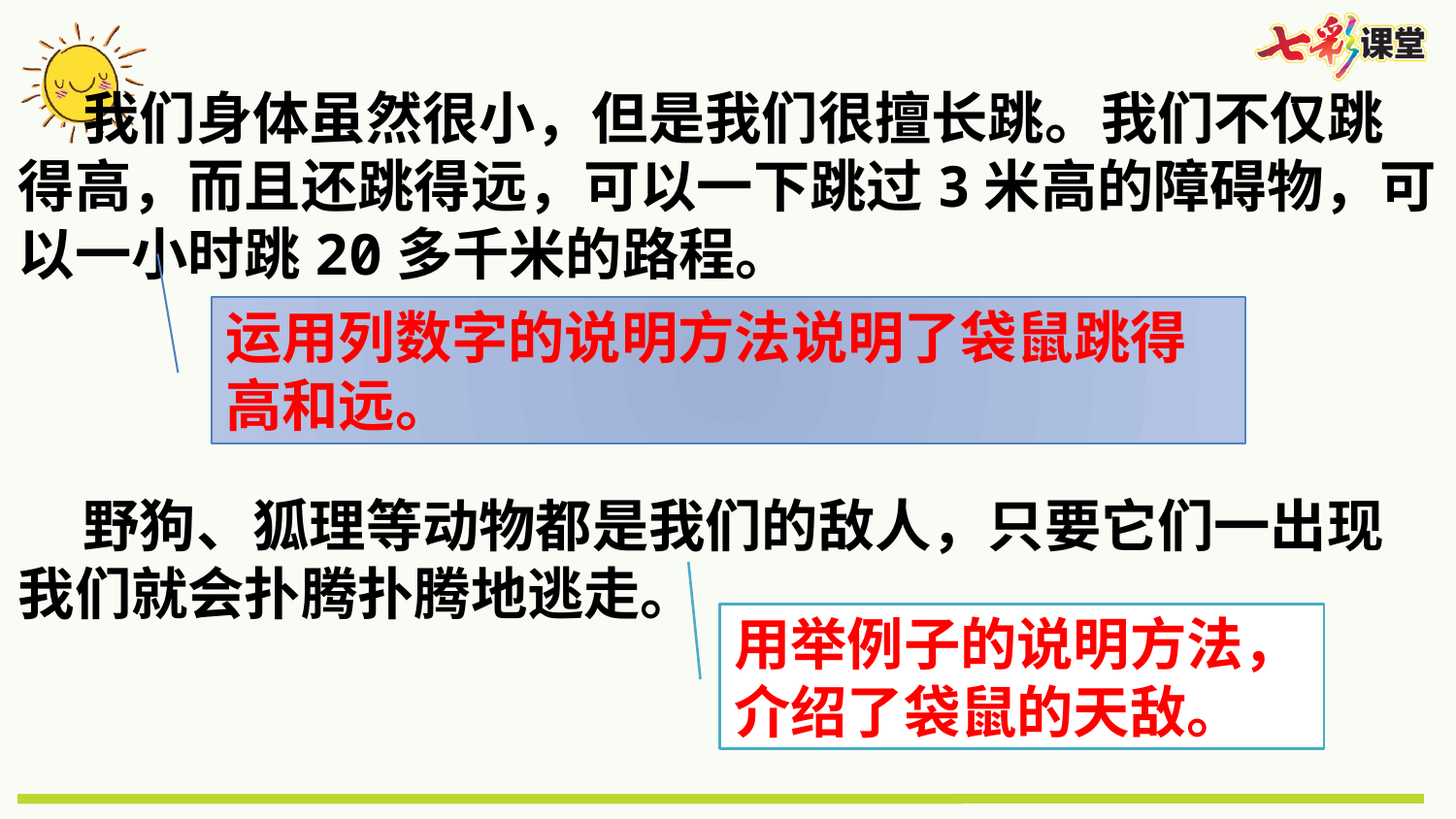

我们身体虽然很小，但是我们很擅长跳。我们不仅跳得高，而且还跳得远，可以一下跳过3米高的障碍物，可以一小时跳20多千米的路程。

    野狗、狐理等动物都是我们的敌人，只要它们一出现我们就会扑腾扑腾地逃走。

运用列数字的说明方法说明了袋鼠跳得高和远。
用举例子的说明方法，介绍了袋鼠的天敌。